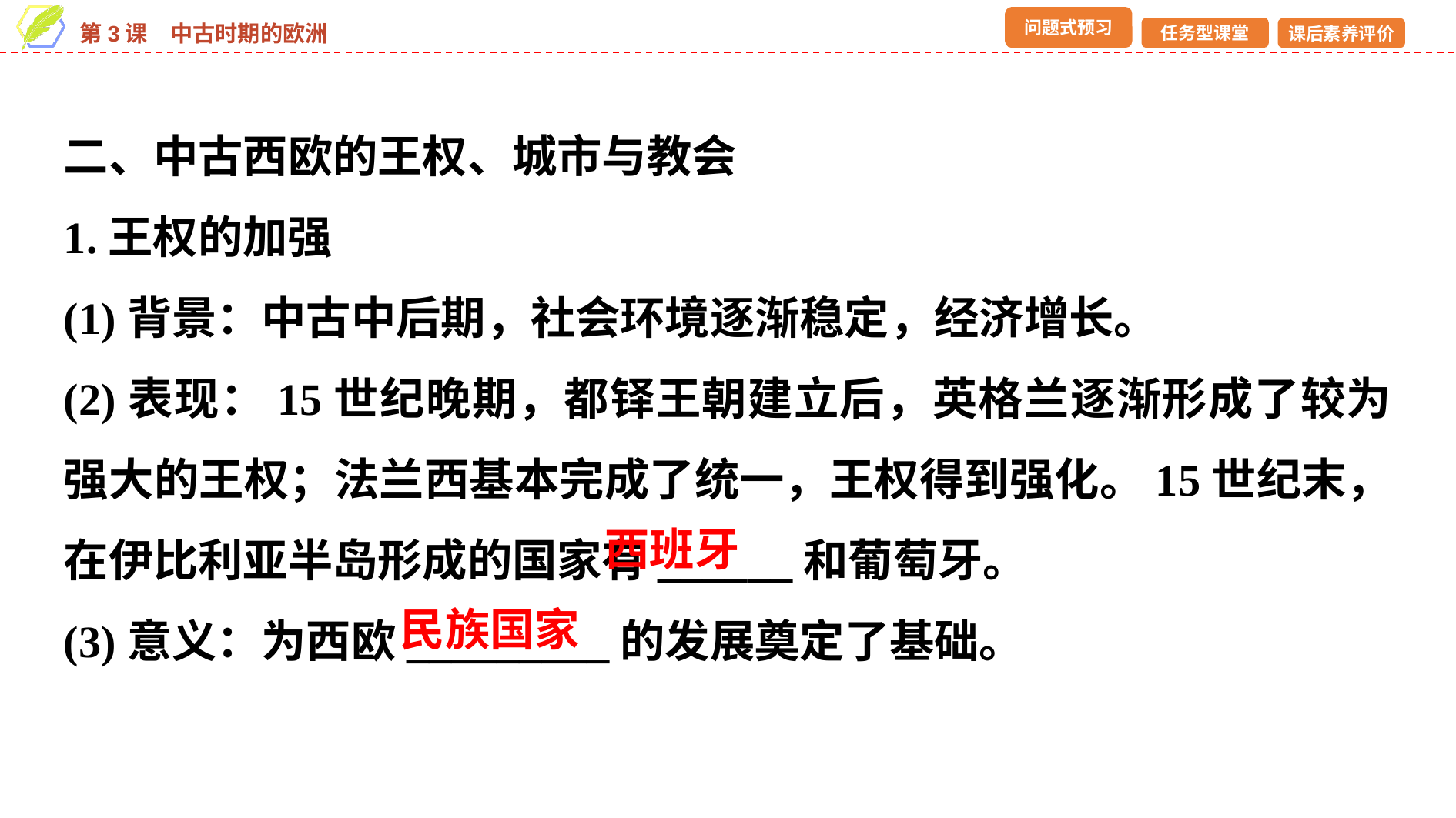

二、中古西欧的王权、城市与教会
1.王权的加强
(1)背景：中古中后期，社会环境逐渐稳定，经济增长。
(2)表现：15世纪晚期，都铎王朝建立后，英格兰逐渐形成了较为强大的王权；法兰西基本完成了统一，王权得到强化。15世纪末，在伊比利亚半岛形成的国家有______和葡萄牙。
(3)意义：为西欧_________的发展奠定了基础。
西班牙
民族国家